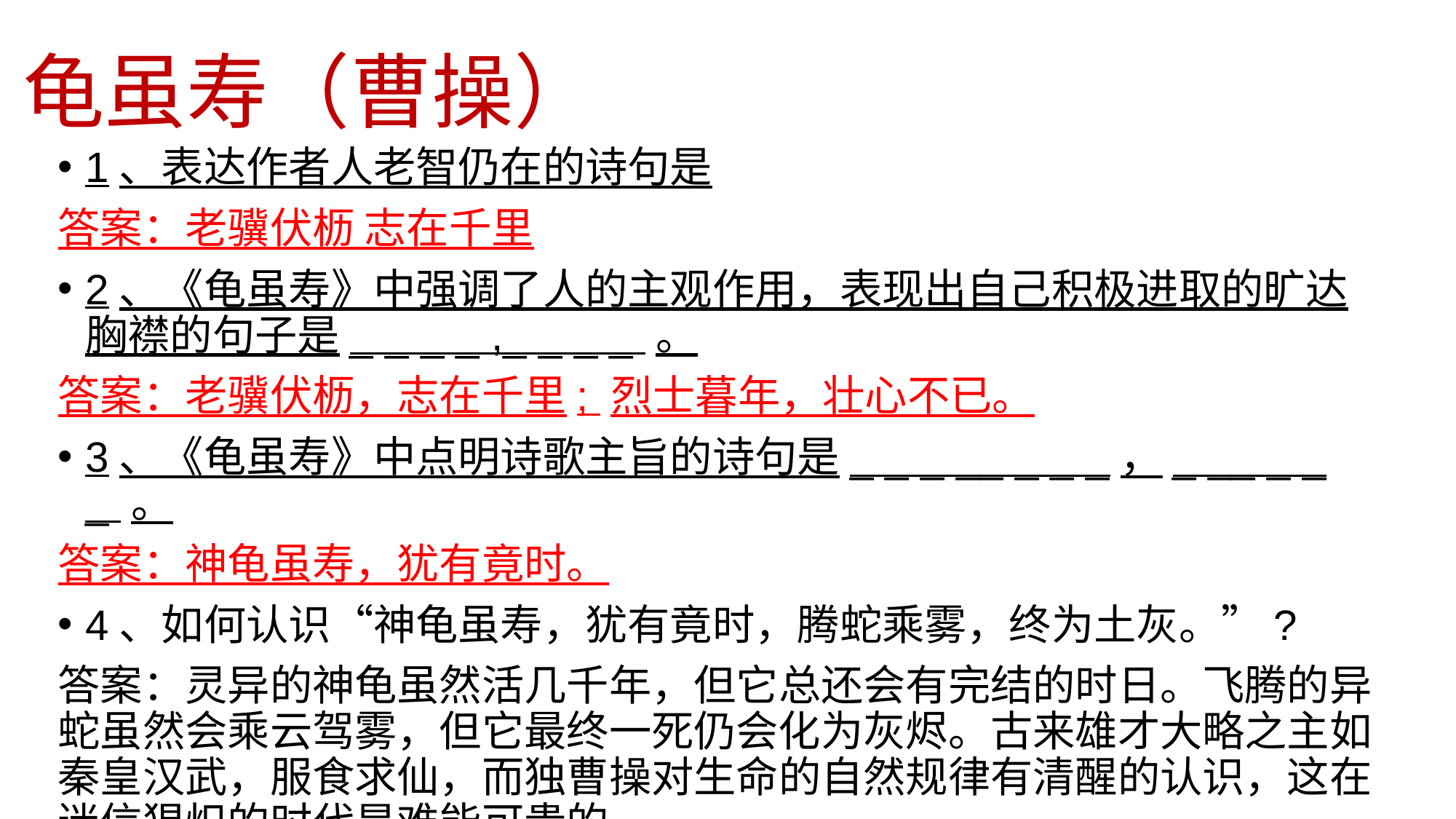

# 龟虽寿（曹操）
1、表达作者人老智仍在的诗句是
答案：老骥伏枥 志在千里
2、《龟虽寿》中强调了人的主观作用，表现出自己积极进取的旷达胸襟的句子是_ _ _ _ ,_ _ _ _ 。
答案：老骥伏枥，志在千里; 烈士暮年，壮心不已。
3、《龟虽寿》中点明诗歌主旨的诗句是_ _ _ __ _ _ _，_ __ _ _ _ 。
答案：神龟虽寿，犹有竟时。
4、如何认识“神龟虽寿，犹有竟时，腾蛇乘雾，终为土灰。”?
答案：灵异的神龟虽然活几千年，但它总还会有完结的时日。飞腾的异蛇虽然会乘云驾雾，但它最终一死仍会化为灰烬。古来雄才大略之主如秦皇汉武，服食求仙，而独曹操对生命的自然规律有清醒的认识，这在迷信猖炽的时代是难能可贵的。